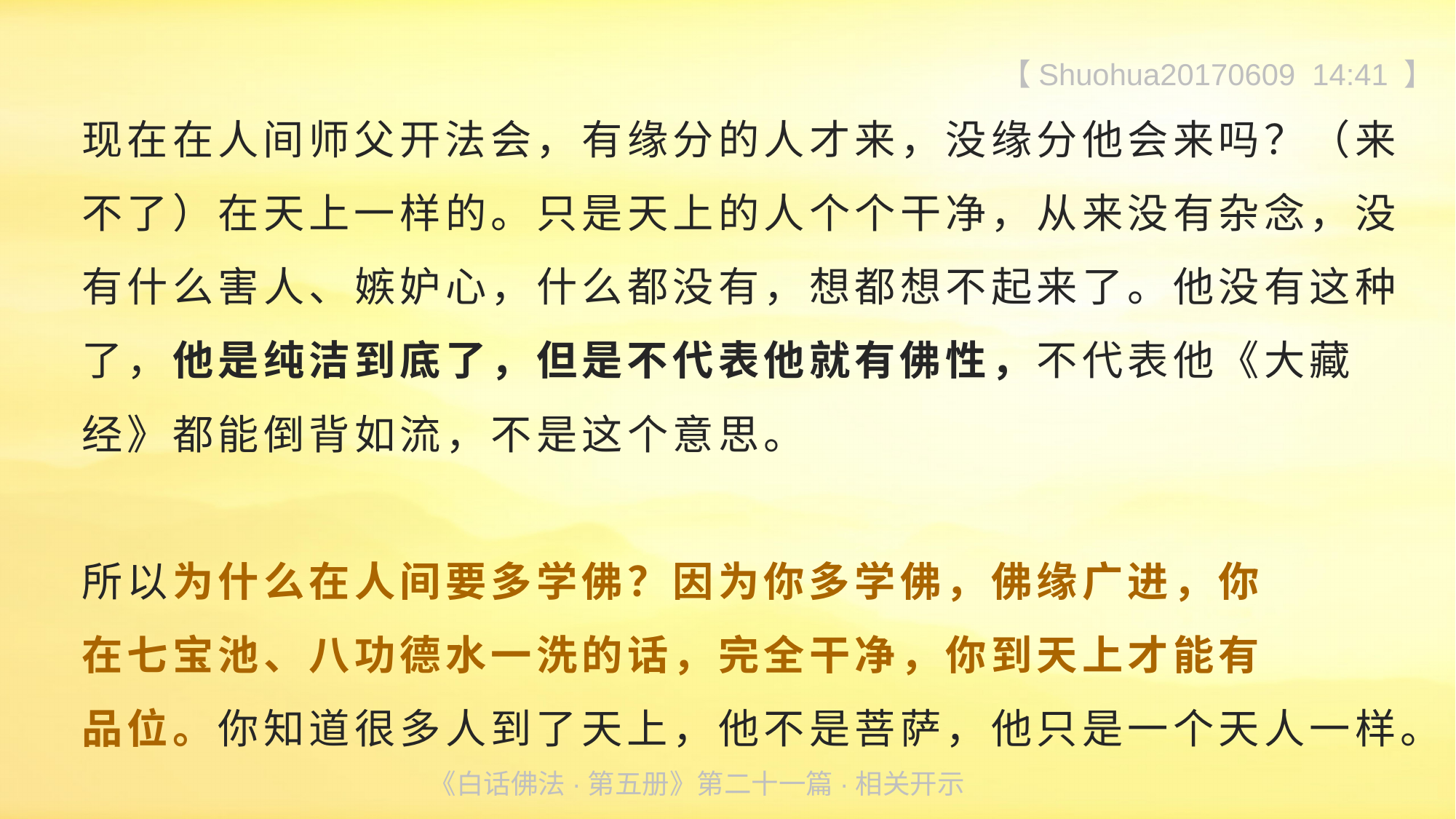

【Shuohua20170609  14:41 】
现在在人间师父开法会，有缘分的人才来，没缘分他会来吗？（来不了）在天上一样的。只是天上的人个个干净，从来没有杂念，没有什么害人、嫉妒心，什么都没有，想都想不起来了。他没有这种了，他是纯洁到底了，但是不代表他就有佛性，不代表他《大藏经》都能倒背如流，不是这个意思。

所以为什么在人间要多学佛？因为你多学佛，佛缘广进，你
在七宝池、八功德水一洗的话，完全干净，你到天上才能有
品位。你知道很多人到了天上，他不是菩萨，他只是一个天人一样。
《白话佛法·第五册》第二十一篇·相关开示